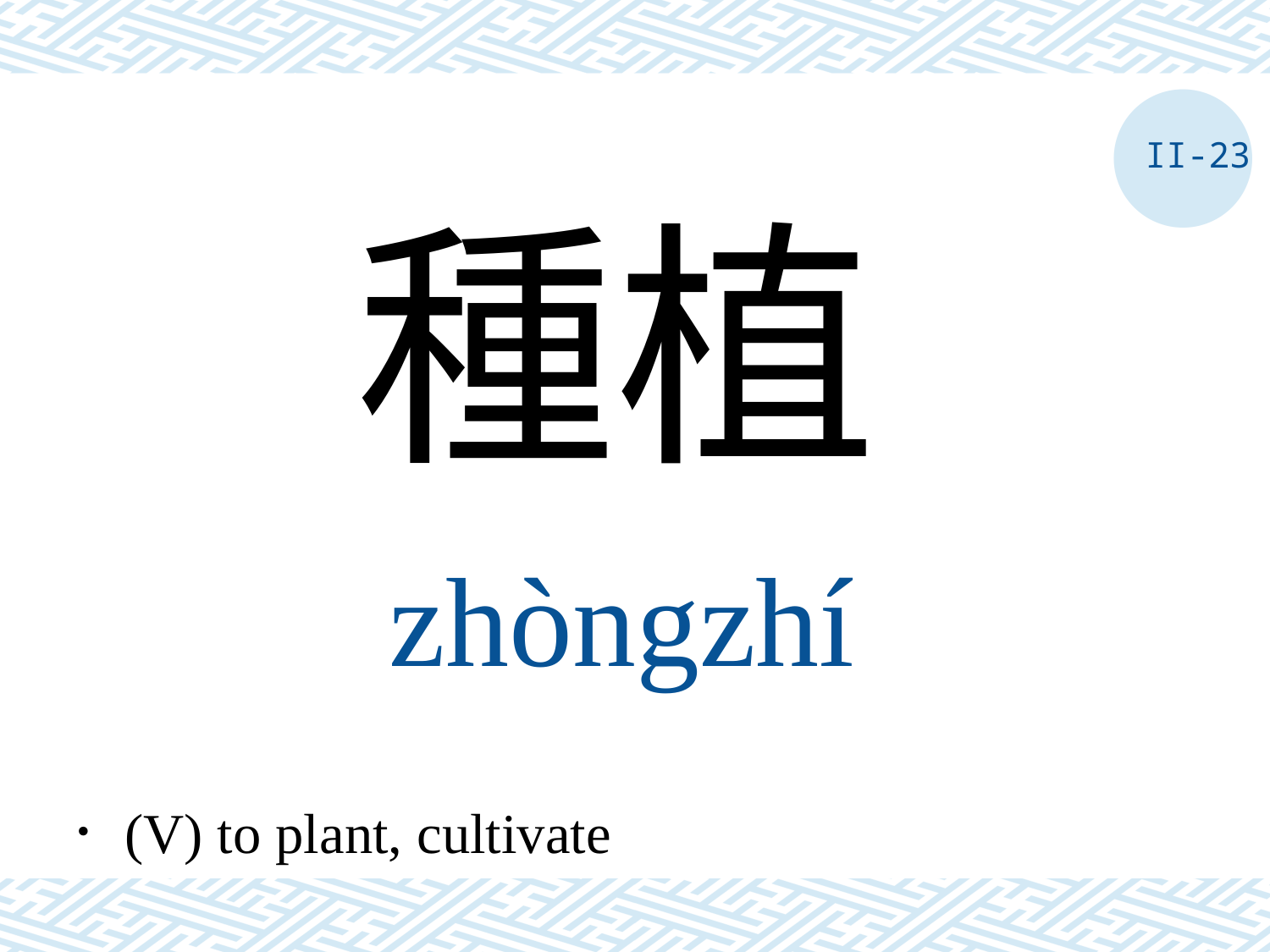

II-23

種植
zhòngzhí
．(V) to plant, cultivate